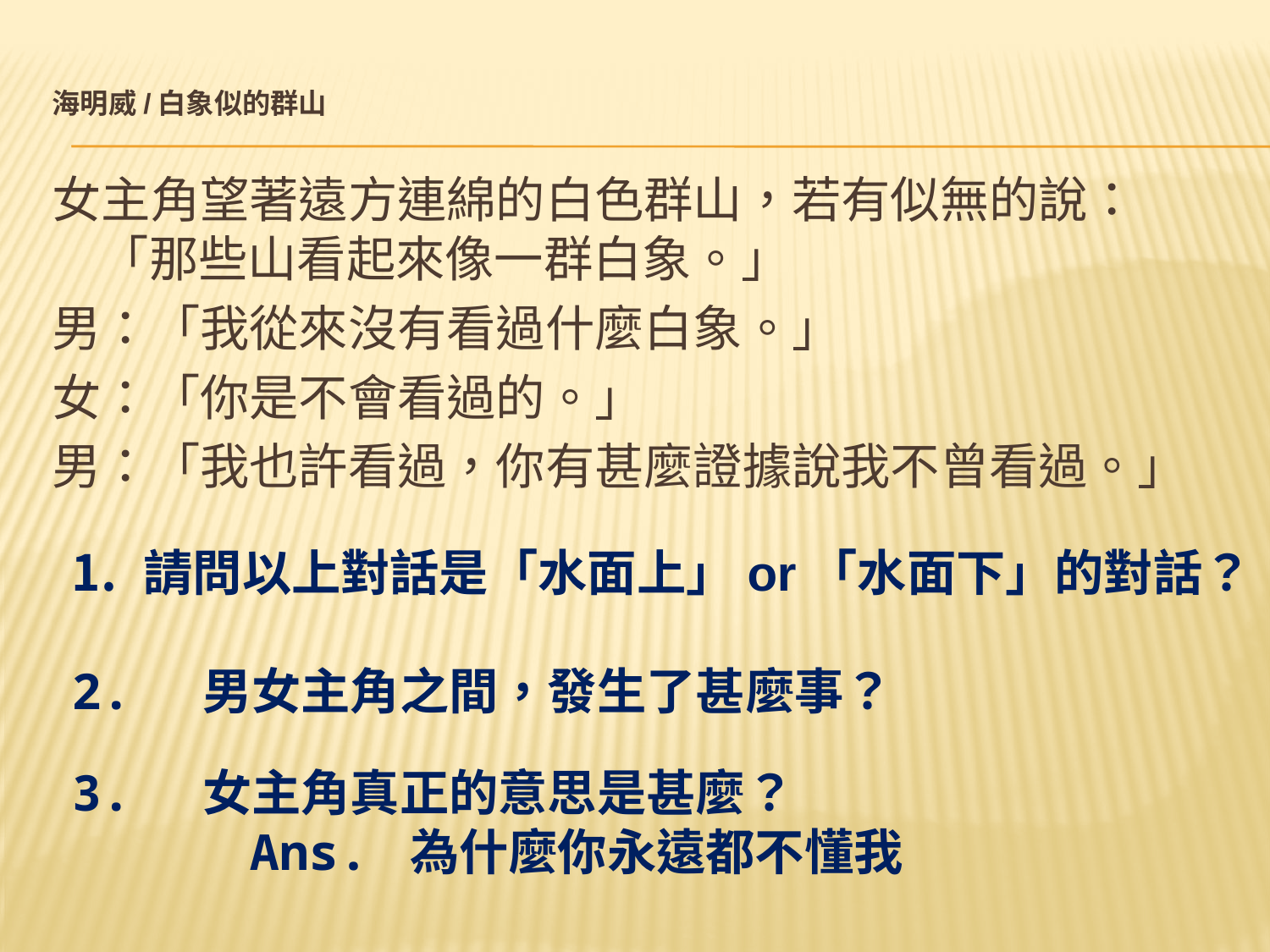

海明威/白象似的群山

女主角望著遠方連綿的白色群山，若有似無的說：「那些山看起來像一群白象。」
男：「我從來沒有看過什麼白象。」
女：「你是不會看過的。」
男：「我也許看過，你有甚麼證據說我不曾看過。」
請問以上對話是「水面上」or「水面下」的對話？

2.  男女主角之間，發生了甚麼事？

3.  女主角真正的意思是甚麼？
      Ans. 為什麼你永遠都不懂我